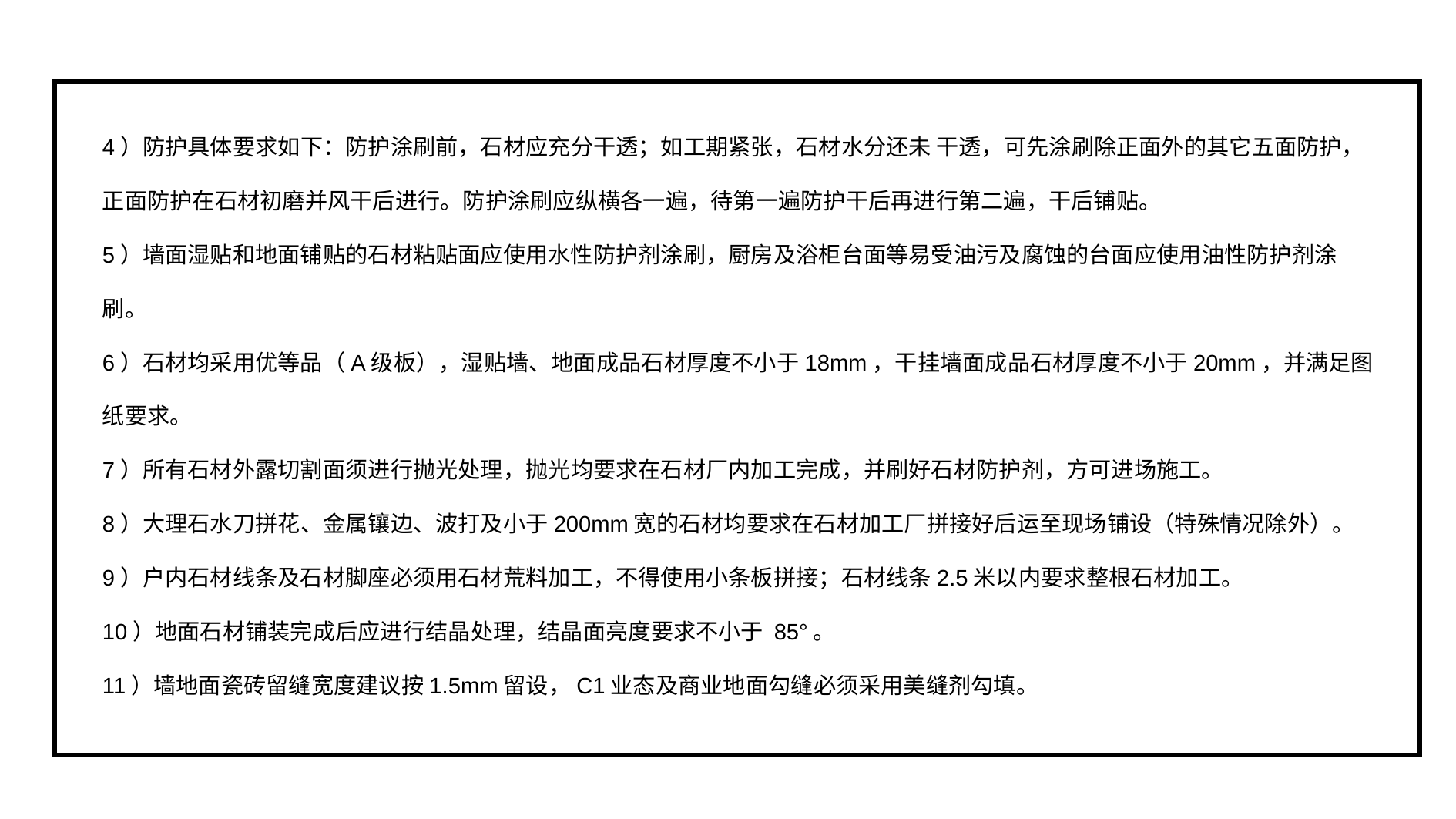

4）防护具体要求如下：防护涂刷前，石材应充分干透；如工期紧张，石材水分还未 干透，可先涂刷除正面外的其它五面防护，正面防护在石材初磨并风干后进行。防护涂刷应纵横各一遍，待第一遍防护干后再进行第二遍，干后铺贴。
5）墙面湿贴和地面铺贴的石材粘贴面应使用水性防护剂涂刷，厨房及浴柜台面等易受油污及腐蚀的台面应使用油性防护剂涂刷。
6）石材均采用优等品（A级板），湿贴墙、地面成品石材厚度不小于18mm，干挂墙面成品石材厚度不小于20mm，并满足图纸要求。
7）所有石材外露切割面须进行抛光处理，抛光均要求在石材厂内加工完成，并刷好石材防护剂，方可进场施工。
8）大理石水刀拼花、金属镶边、波打及小于200mm宽的石材均要求在石材加工厂拼接好后运至现场铺设（特殊情况除外）。
9）户内石材线条及石材脚座必须用石材荒料加工，不得使用小条板拼接；石材线条2.5米以内要求整根石材加工。
10）地面石材铺装完成后应进行结晶处理，结晶面亮度要求不小于 85°。
11）墙地面瓷砖留缝宽度建议按1.5mm留设，C1业态及商业地面勾缝必须采用美缝剂勾填。